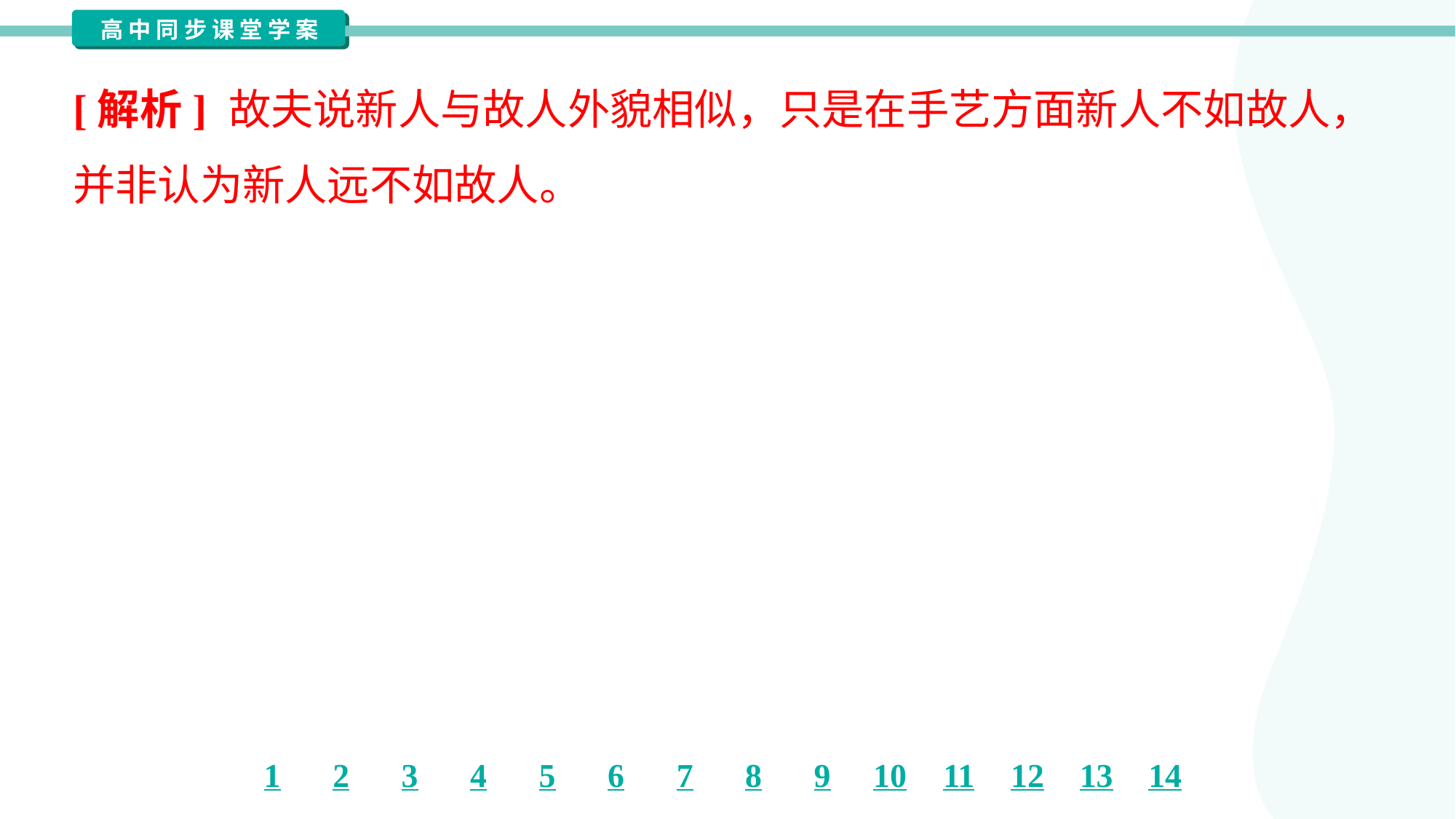

[解析] 故夫说新人与故人外貌相似，只是在手艺方面新人不如故人，
并非认为新人远不如故人。